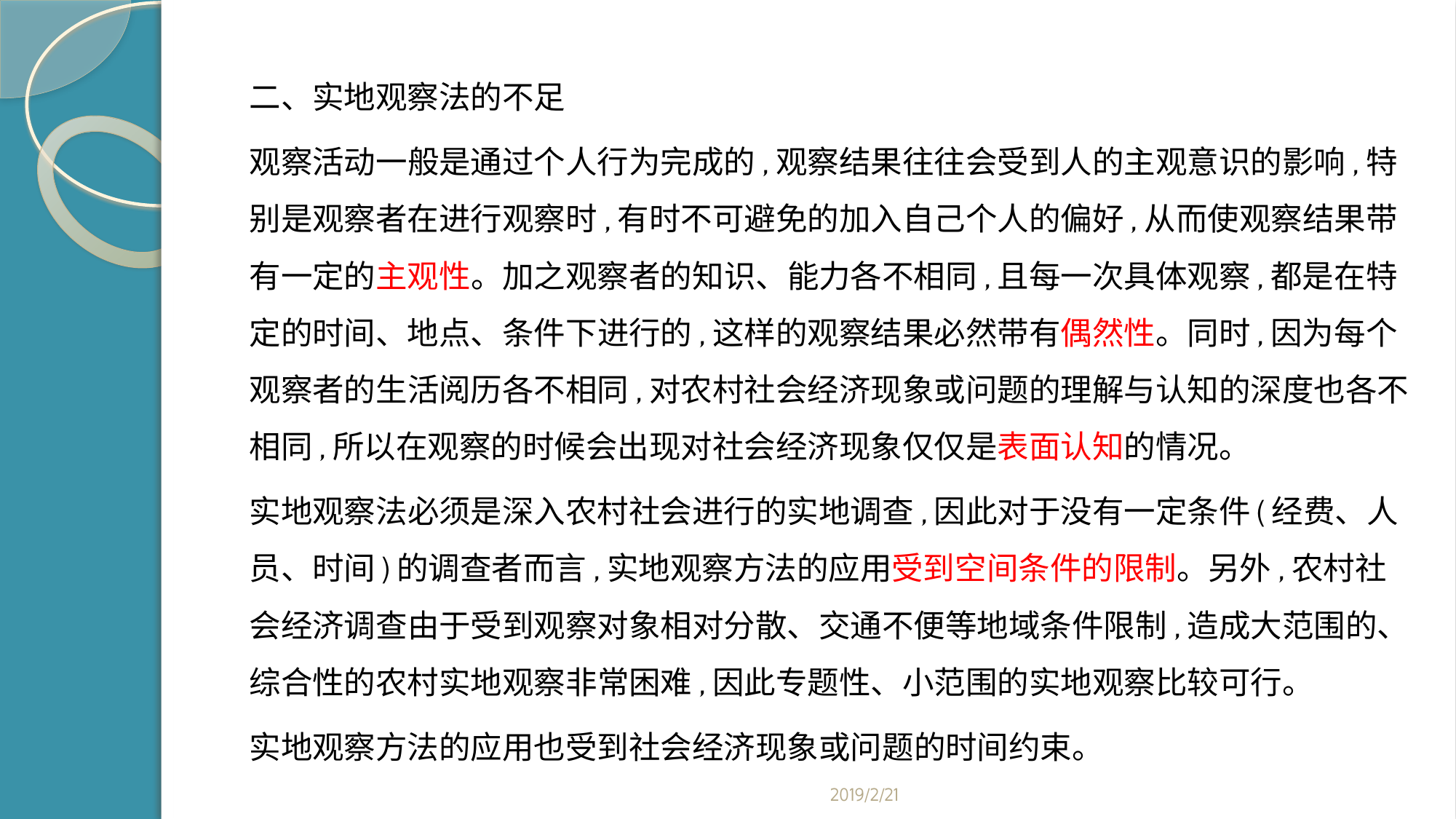

二、实地观察法的不足
观察活动一般是通过个人行为完成的,观察结果往往会受到人的主观意识的影响,特别是观察者在进行观察时,有时不可避免的加入自己个人的偏好,从而使观察结果带有一定的主观性。加之观察者的知识、能力各不相同,且每一次具体观察,都是在特定的时间、地点、条件下进行的,这样的观察结果必然带有偶然性。同时,因为每个观察者的生活阅历各不相同,对农村社会经济现象或问题的理解与认知的深度也各不相同,所以在观察的时候会出现对社会经济现象仅仅是表面认知的情况。
实地观察法必须是深入农村社会进行的实地调查,因此对于没有一定条件(经费、人员、时间)的调查者而言,实地观察方法的应用受到空间条件的限制。另外,农村社会经济调查由于受到观察对象相对分散、交通不便等地域条件限制,造成大范围的、综合性的农村实地观察非常困难,因此专题性、小范围的实地观察比较可行。
实地观察方法的应用也受到社会经济现象或问题的时间约束。
2019/2/21